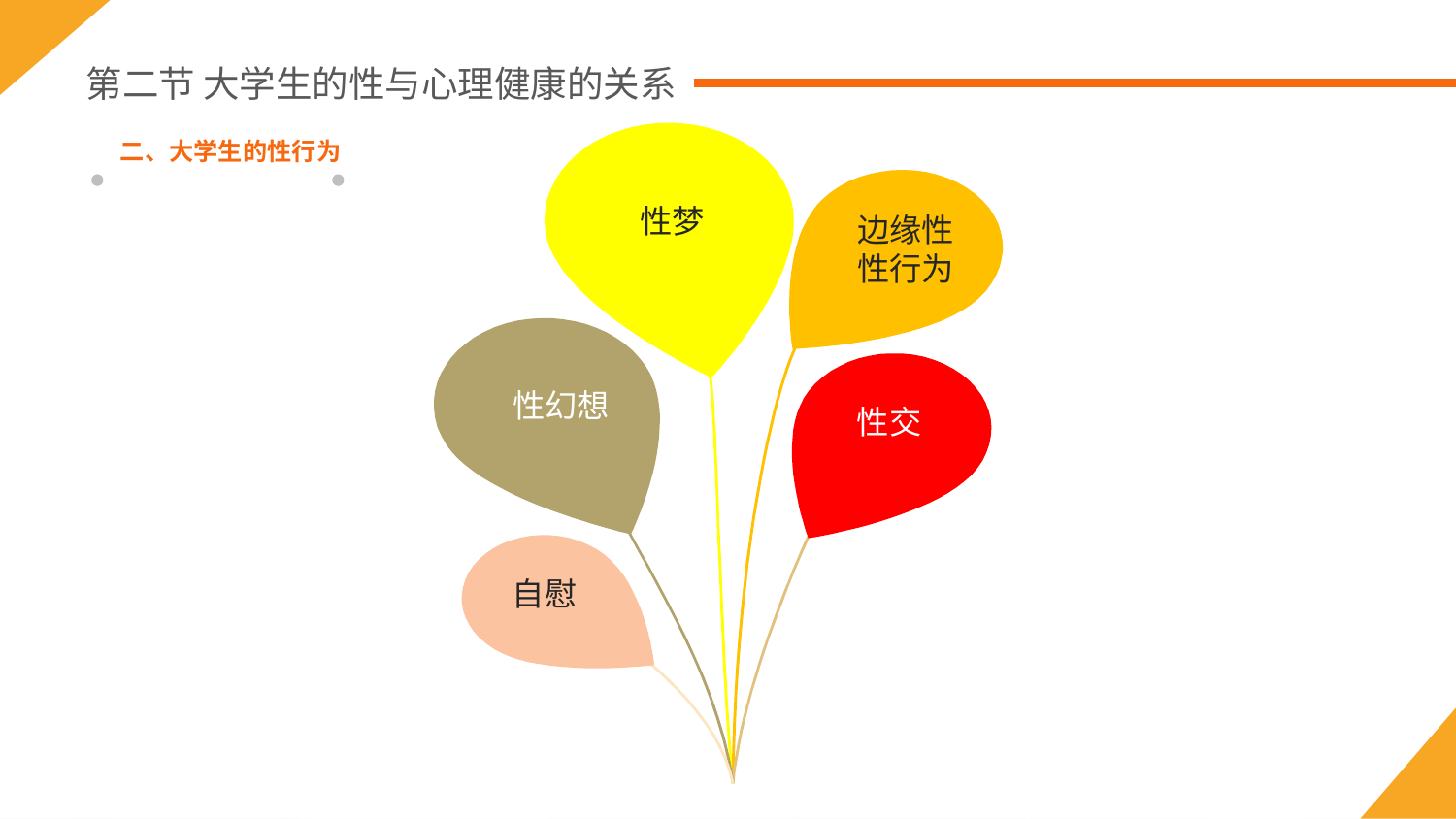

第二节 大学生的性与心理健康的关系

性梦

二、大学生的性行为

边缘性
性行为

性幻想

性交

自慰